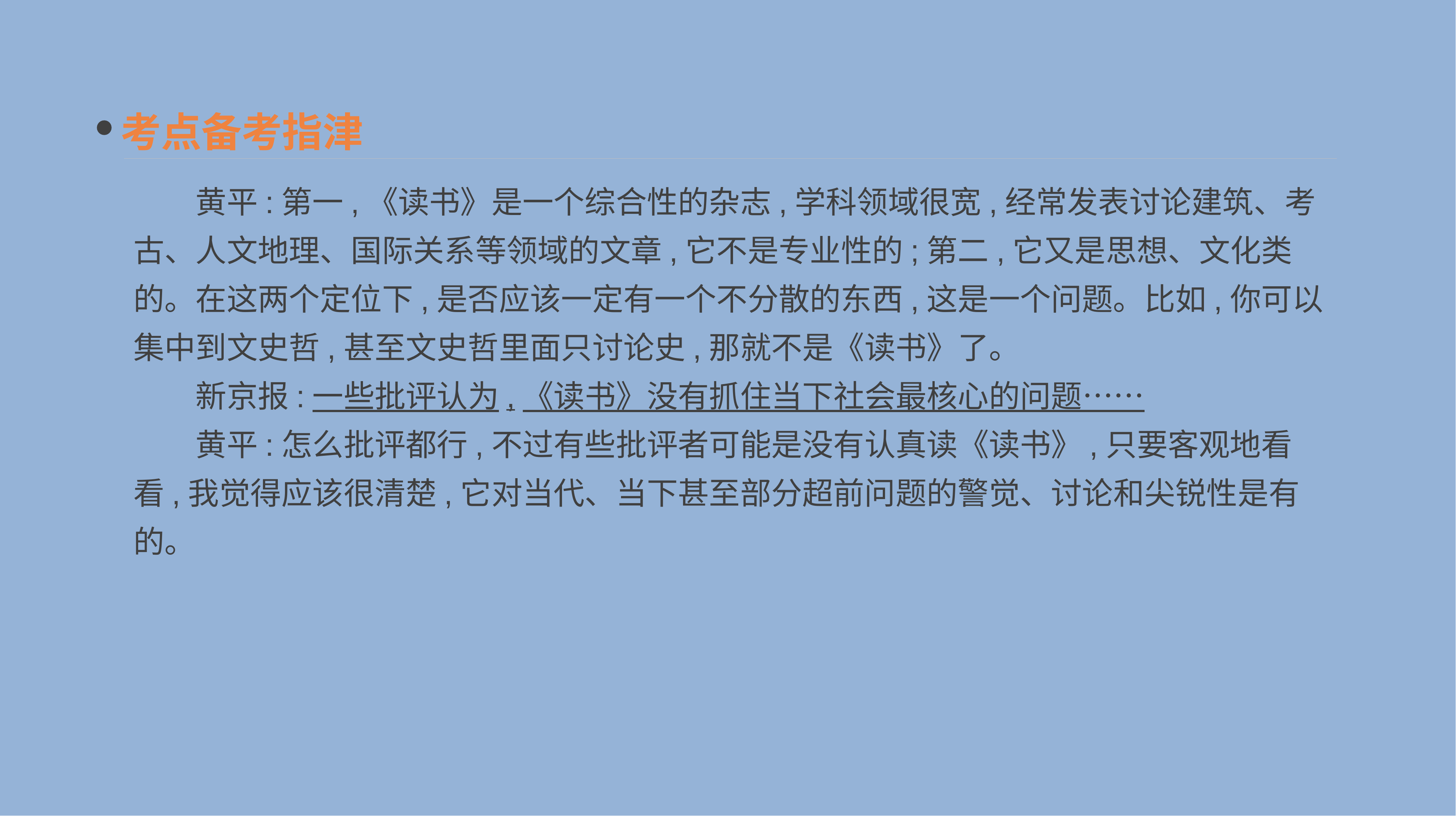

考点备考指津

　　黄平:第一,《读书》是一个综合性的杂志,学科领域很宽,经常发表讨论建筑、考古、人文地理、国际关系等领域的文章,它不是专业性的;第二,它又是思想、文化类的。在这两个定位下,是否应该一定有一个不分散的东西,这是一个问题。比如,你可以集中到文史哲,甚至文史哲里面只讨论史,那就不是《读书》了。
　　新京报:一些批评认为,《读书》没有抓住当下社会最核心的问题……
　　黄平:怎么批评都行,不过有些批评者可能是没有认真读《读书》,只要客观地看看,我觉得应该很清楚,它对当代、当下甚至部分超前问题的警觉、讨论和尖锐性是有的。